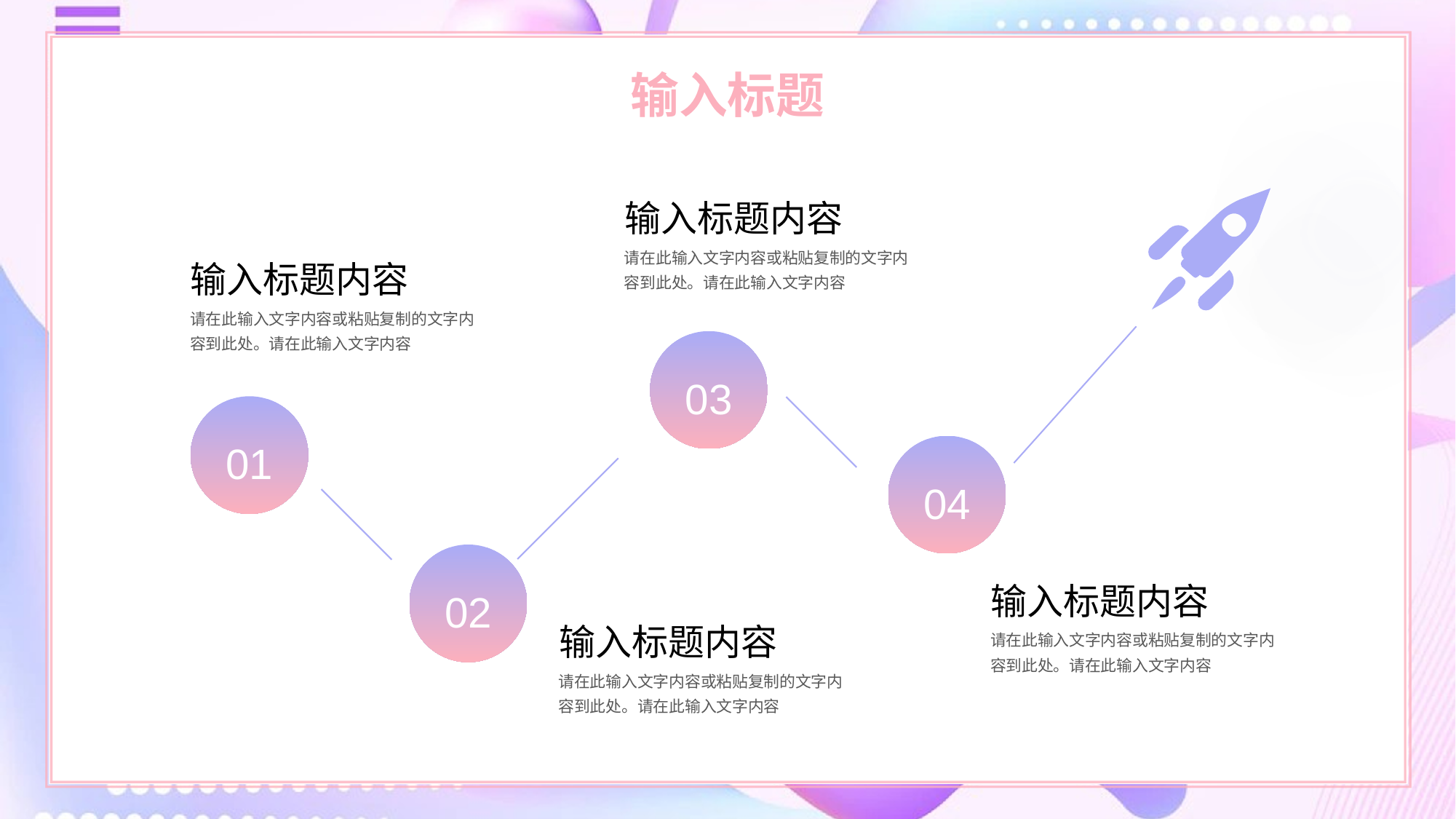

输入标题
输入标题内容

请在此输入文字内容或粘贴复制的文字内容到此处。请在此输入文字内容
输入标题内容
请在此输入文字内容或粘贴复制的文字内容到此处。请在此输入文字内容
03

01

04

02
输入标题内容
输入标题内容
请在此输入文字内容或粘贴复制的文字内容到此处。请在此输入文字内容
请在此输入文字内容或粘贴复制的文字内容到此处。请在此输入文字内容